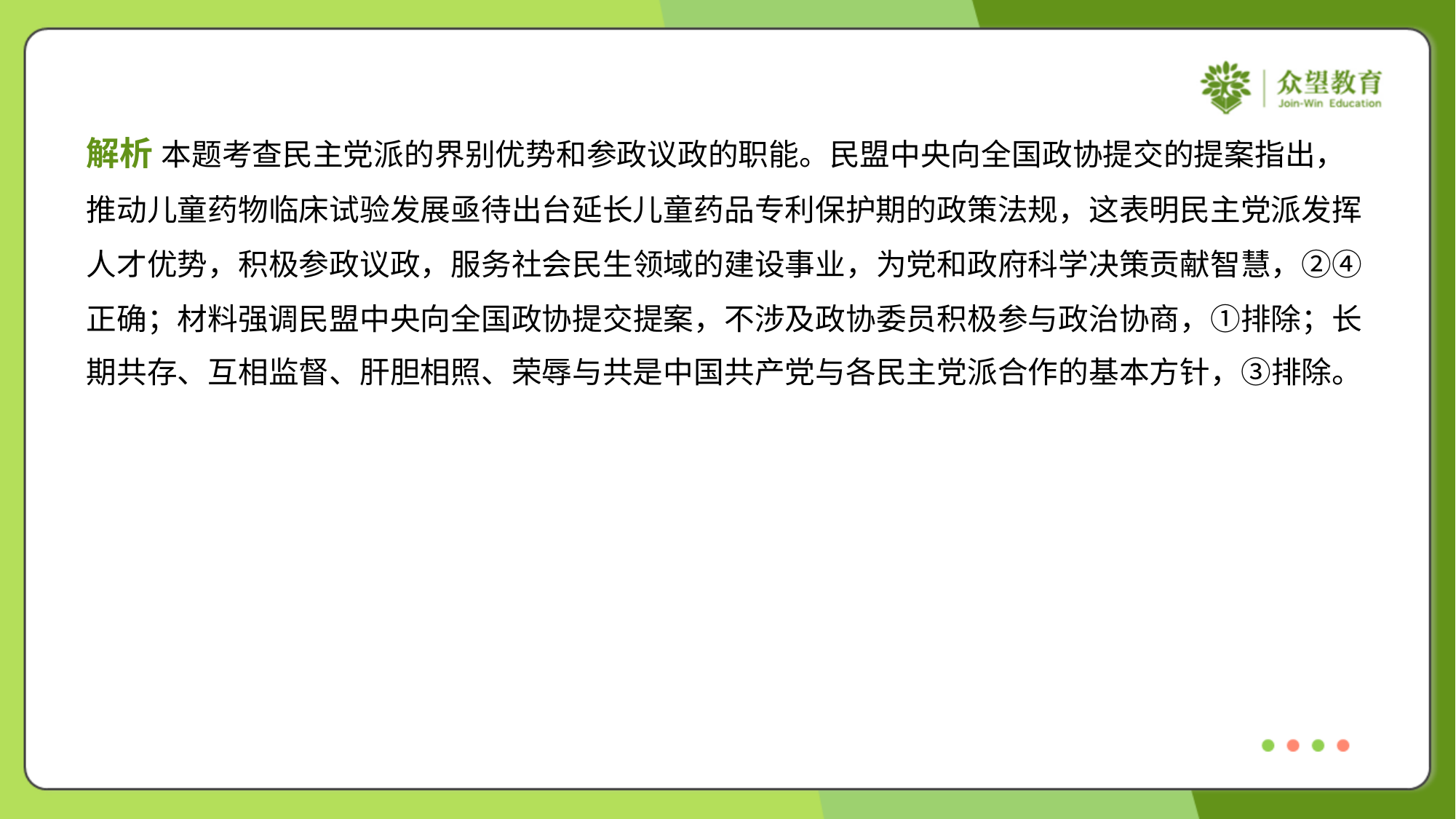

解析 本题考查民主党派的界别优势和参政议政的职能。民盟中央向全国政协提交的提案指出，
推动儿童药物临床试验发展亟待出台延长儿童药品专利保护期的政策法规，这表明民主党派发挥
人才优势，积极参政议政，服务社会民生领域的建设事业，为党和政府科学决策贡献智慧，②④
正确；材料强调民盟中央向全国政协提交提案，不涉及政协委员积极参与政治协商，①排除；长
期共存、互相监督、肝胆相照、荣辱与共是中国共产党与各民主党派合作的基本方针，③排除。